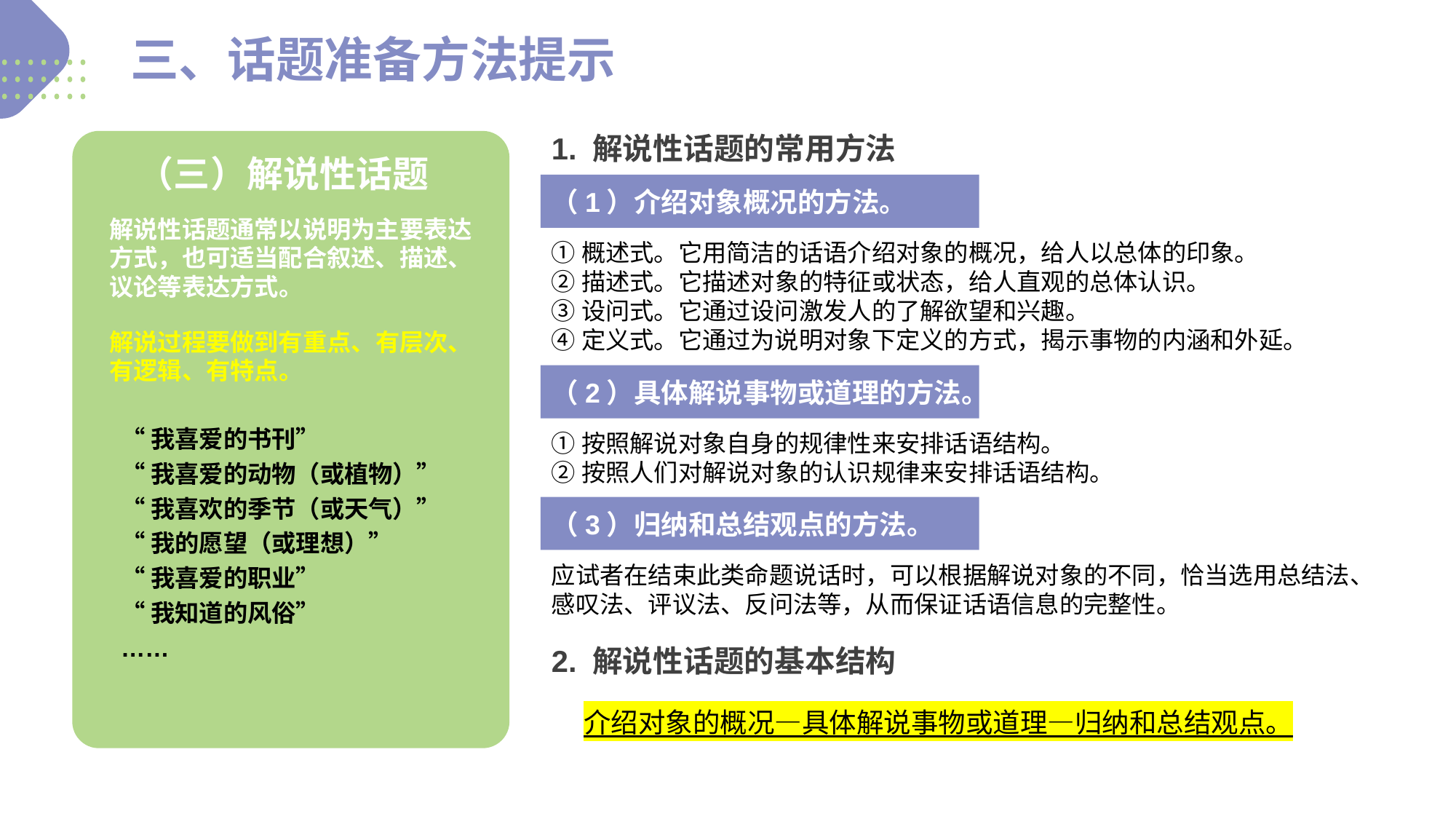

三、话题准备方法提示

1. 解说性话题的常用方法

（三）解说性话题
（1）介绍对象概况的方法。
解说性话题通常以说明为主要表达方式，也可适当配合叙述、描述、议论等表达方式。
①概述式。它用简洁的话语介绍对象的概况，给人以总体的印象。
②描述式。它描述对象的特征或状态，给人直观的总体认识。
③设问式。它通过设问激发人的了解欲望和兴趣。
④定义式。它通过为说明对象下定义的方式，揭示事物的内涵和外延。
解说过程要做到有重点、有层次、有逻辑、有特点。
（2）具体解说事物或道理的方法。
“我喜爱的书刊”
“我喜爱的动物（或植物）”
“我喜欢的季节（或天气）”
“我的愿望（或理想）”
“我喜爱的职业”
“我知道的风俗”
……
①按照解说对象自身的规律性来安排话语结构。
②按照人们对解说对象的认识规律来安排话语结构。
（3）归纳和总结观点的方法。
应试者在结束此类命题说话时，可以根据解说对象的不同，恰当选用总结法、感叹法、评议法、反问法等，从而保证话语信息的完整性。
2. 解说性话题的基本结构
介绍对象的概况—具体解说事物或道理—归纳和总结观点。